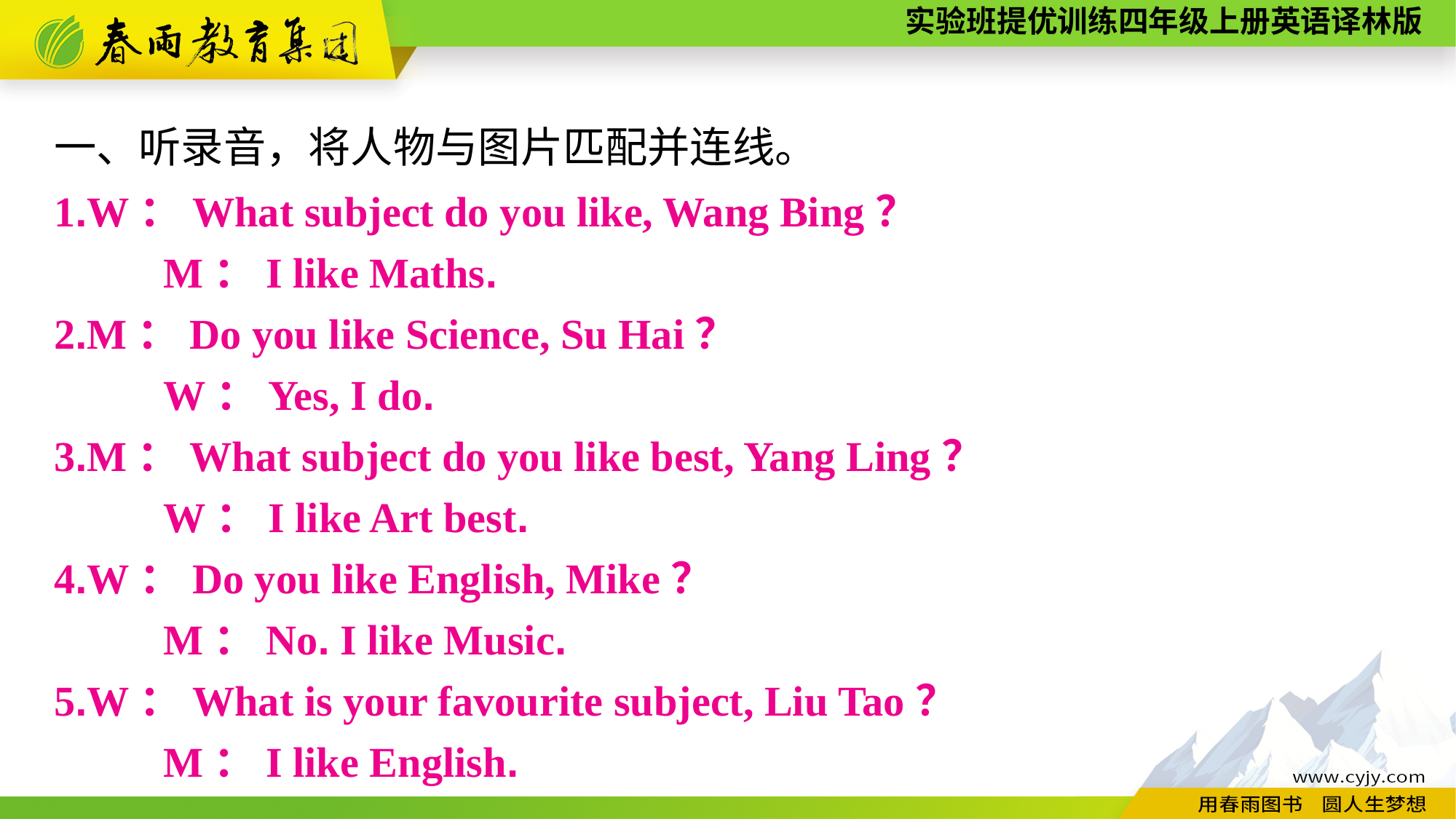

一、听录音，将人物与图片匹配并连线。
1.W：What subject do you like, Wang Bing？
	M：I like Maths.
2.M：Do you like Science, Su Hai？
	W：Yes, I do.
3.M：What subject do you like best, Yang Ling？
	W：I like Art best.
4.W：Do you like English, Mike？
	M：No. I like Music.
5.W：What is your favourite subject, Liu Tao？
	M：I like English.